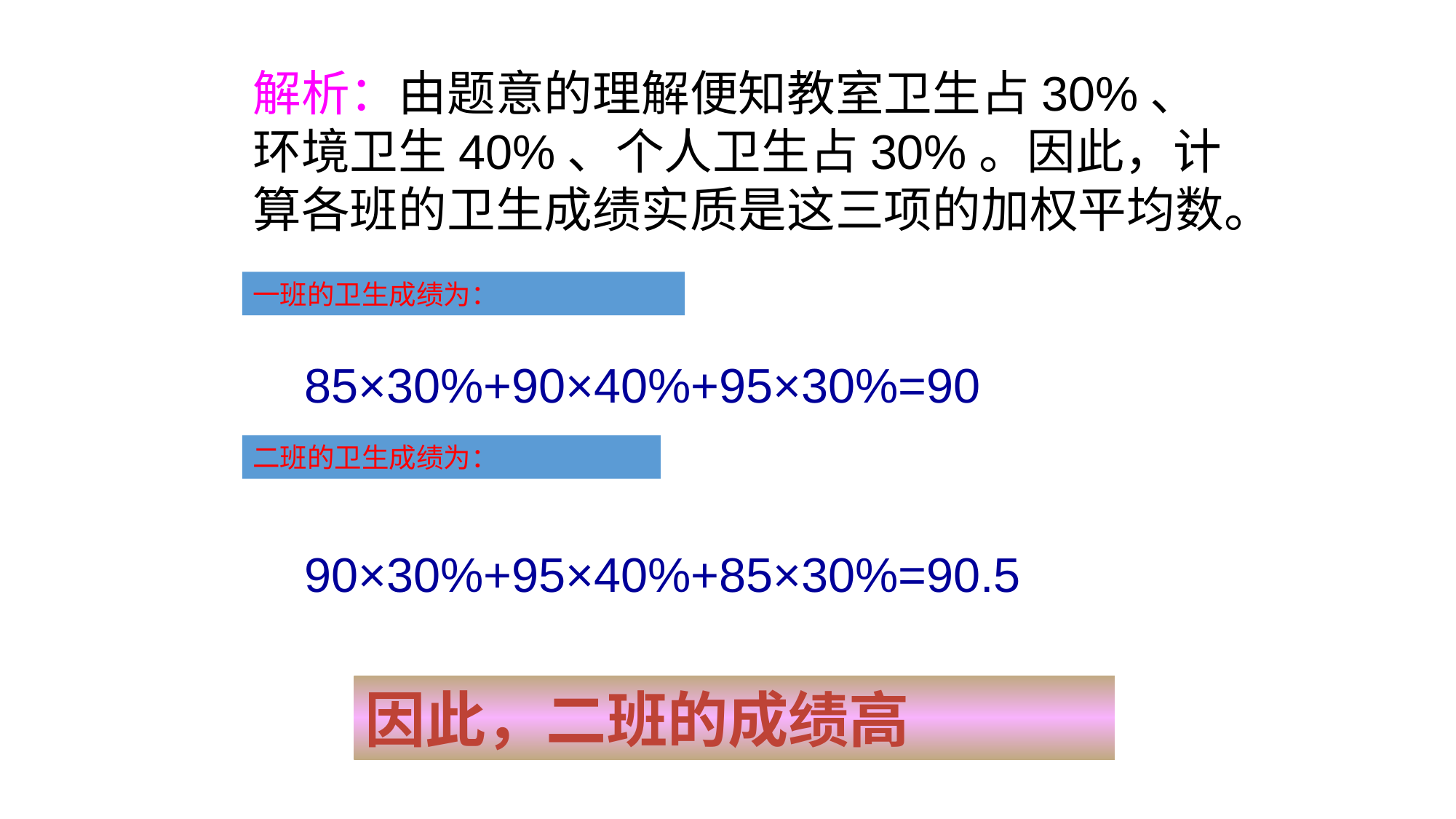

解析：由题意的理解便知教室卫生占30%、环境卫生40%、个人卫生占30%。因此，计算各班的卫生成绩实质是这三项的加权平均数。
一班的卫生成绩为：
85×30%+90×40%+95×30%=90
二班的卫生成绩为：
90×30%+95×40%+85×30%=90.5
因此，二班的成绩高